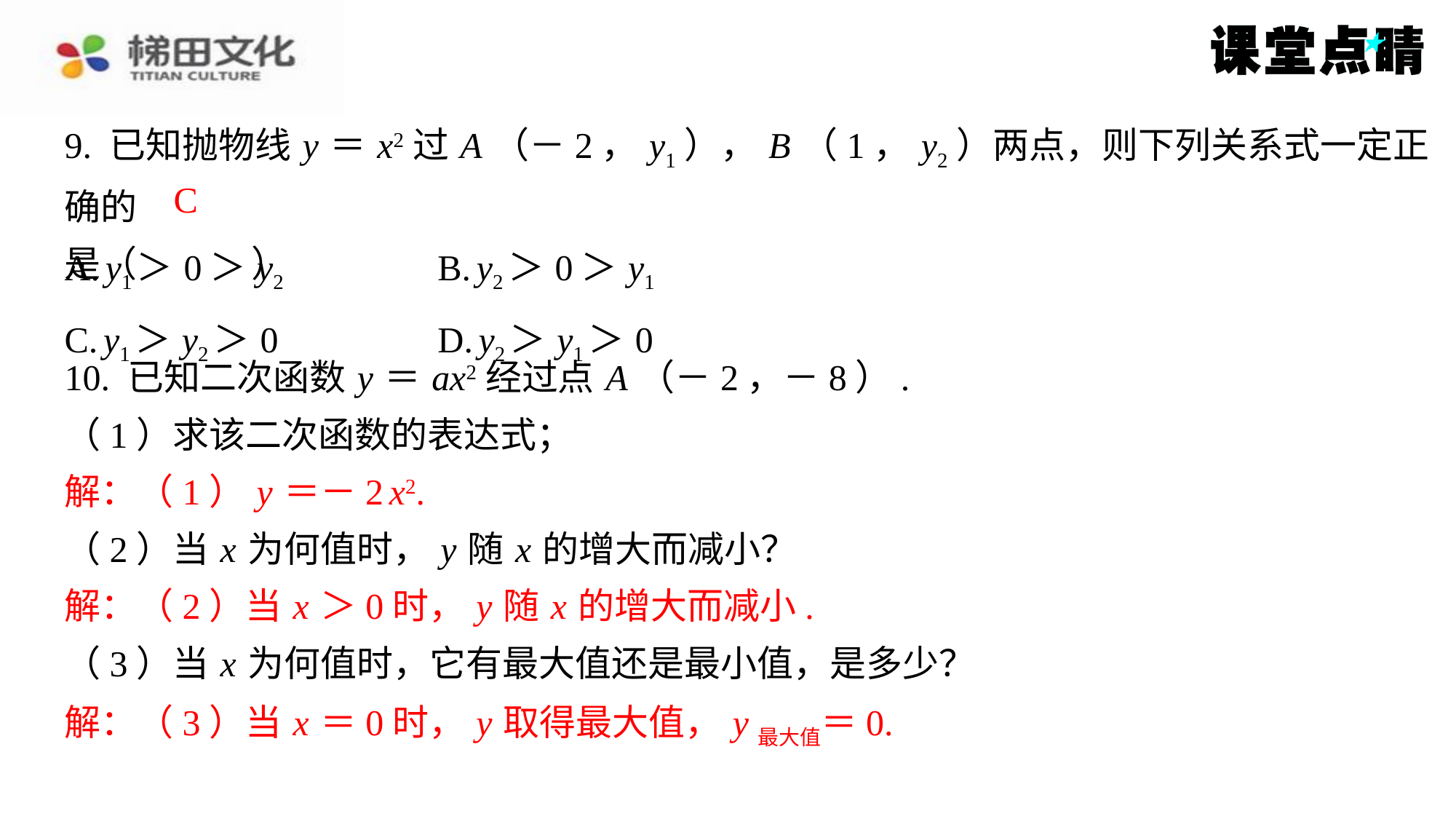

9. 已知抛物线 y ＝ x2过 A （－2， y1）， B （1， y2）两点，则下列关系式一定正确的
是（　C　）
C
| A. y1＞0＞ y2 | B. y2＞0＞ y1 |
| --- | --- |
| C. y1＞ y2＞0 | D. y2＞ y1＞0 |
10. 已知二次函数 y ＝ ax2经过点 A （－2，－8）.
（1）求该二次函数的表达式；
解：（1） y ＝－2 x2.
解：（1） y ＝－2 x2.
（2）当 x 为何值时， y 随 x 的增大而减小？
解：（2）当 x ＞0时， y 随 x 的增大而减小.
解：（2）当 x ＞0时， y 随 x 的增大而减小.
（3）当 x 为何值时，它有最大值还是最小值，是多少？
解：（3）当 x ＝0时， y 取得最大值， y最大值＝0.
解：（3）当 x ＝0时， y 取得最大值， y最大值＝0.